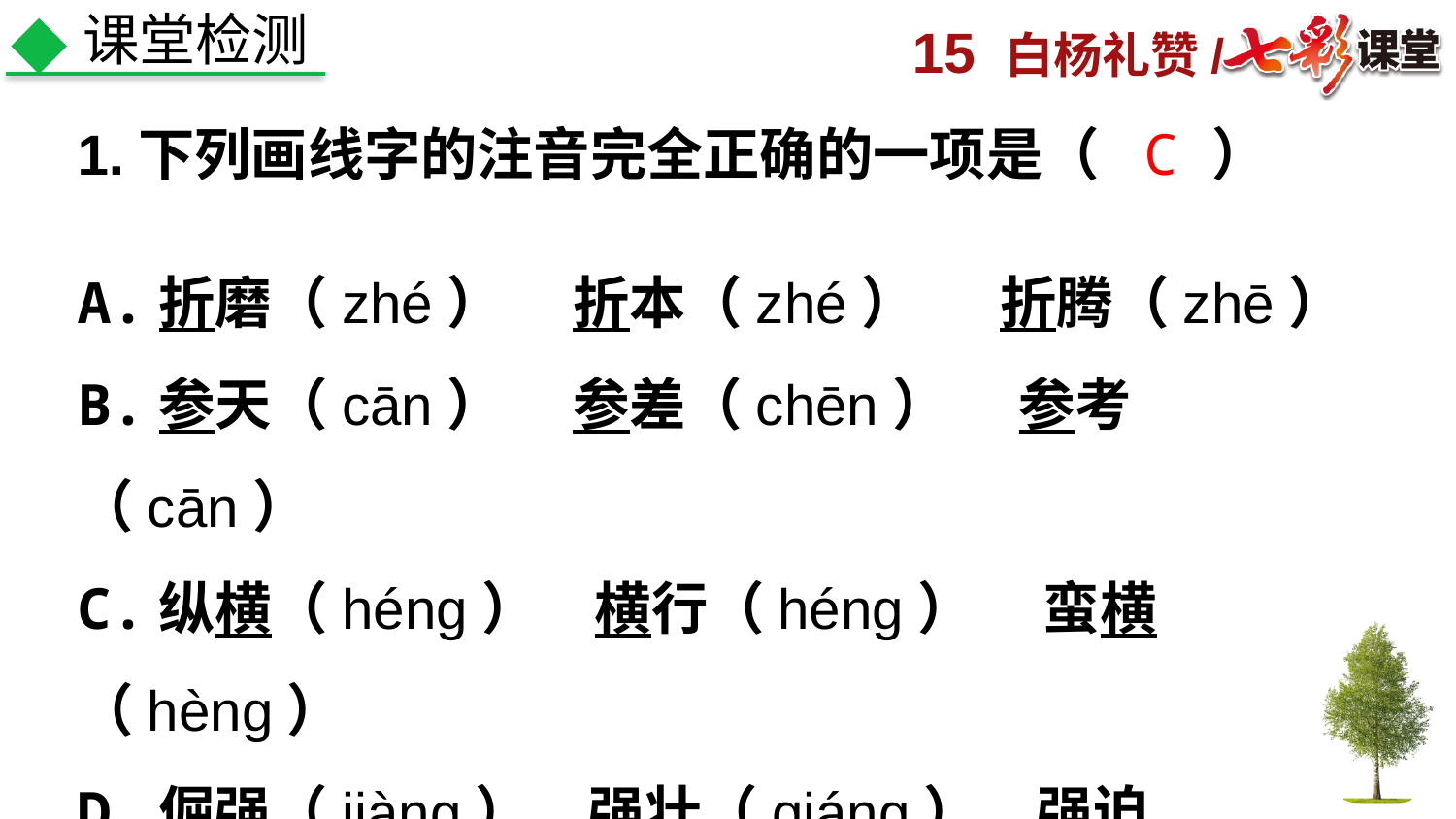

课堂检测

1.下列画线字的注音完全正确的一项是（　　）
C
A.折磨（zhé）　 折本（zhé）　  折腾（zhē）
B.参天（cān）　 参差（chēn）　 参考（cān）
C.纵横（héng）　横行（héng）　 蛮横（hèng）
D.倔强（jiàng）　强壮（qiánɡ）　强迫（qiánɡ）